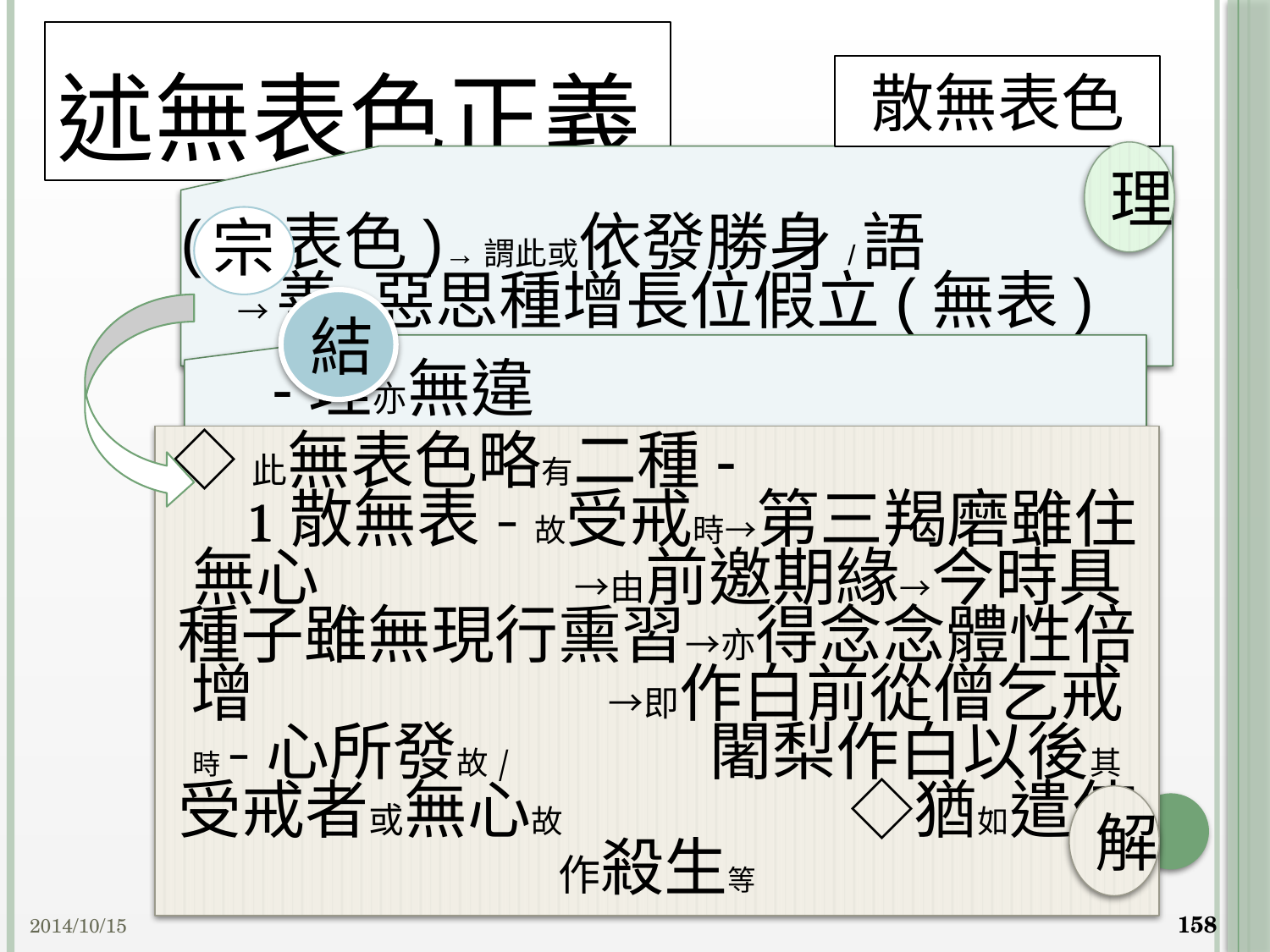

# 述無表色正義
散無表色
(無表色)→謂此或依發勝身/語                   → 善/惡思種增長位假立(無表)
     -理亦無違
宗
理
結

◇此無表色略有二種-                            1散無表-故受戒時→第三羯磨雖住無心                  →由前邀期緣→今時具種子雖無現行熏習→亦得念念體性倍增                         →即作白前從僧乞戒時-心所發故/                         闍梨作白以後其受戒者或無心故                                        ◇猶如遣使作殺生等
解
2014/10/15
158